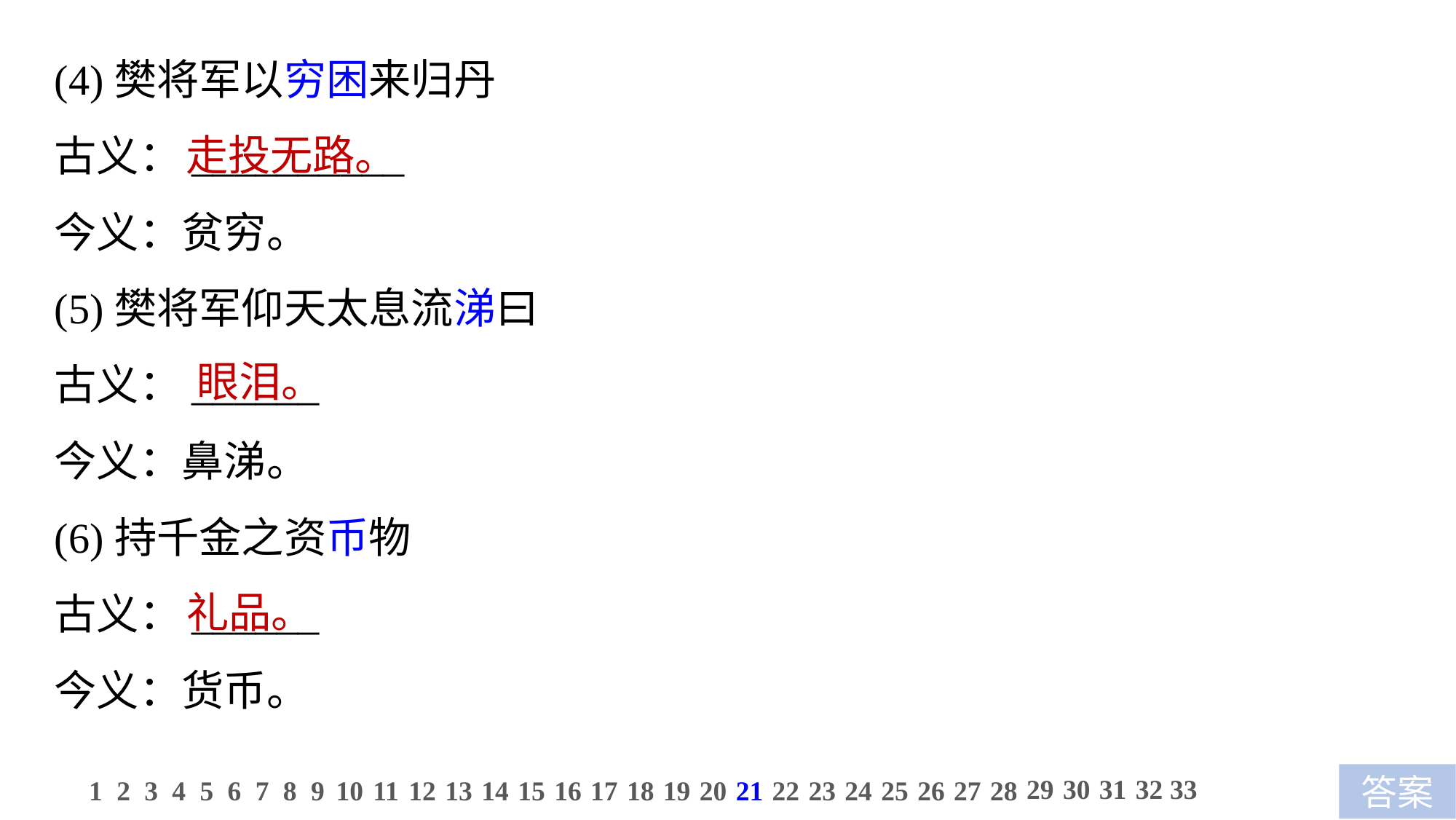

(4)樊将军以穷困来归丹
古义：__________
今义：贫穷。
(5)樊将军仰天太息流涕曰
古义：______
今义：鼻涕。
(6)持千金之资币物
古义：______
今义：货币。
走投无路。
眼泪。
礼品。
29
30
31
32
33
1
2
3
4
5
6
7
8
9
10
11
12
13
14
15
16
17
18
19
20
21
22
23
24
25
26
27
28
答案